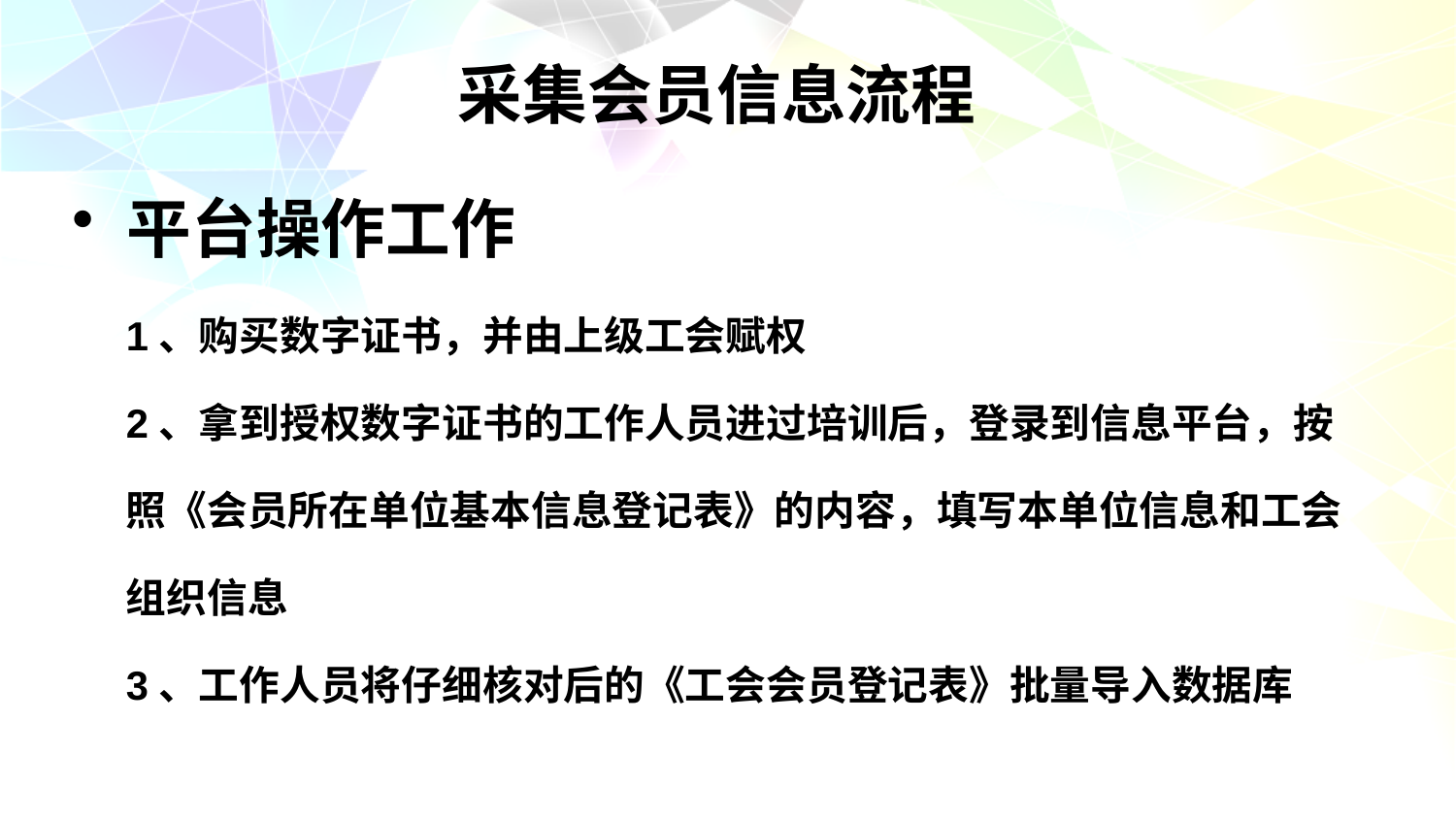

# 采集会员信息流程
平台操作工作
1、购买数字证书，并由上级工会赋权
2、拿到授权数字证书的工作人员进过培训后，登录到信息平台，按照《会员所在单位基本信息登记表》的内容，填写本单位信息和工会组织信息
3、工作人员将仔细核对后的《工会会员登记表》批量导入数据库